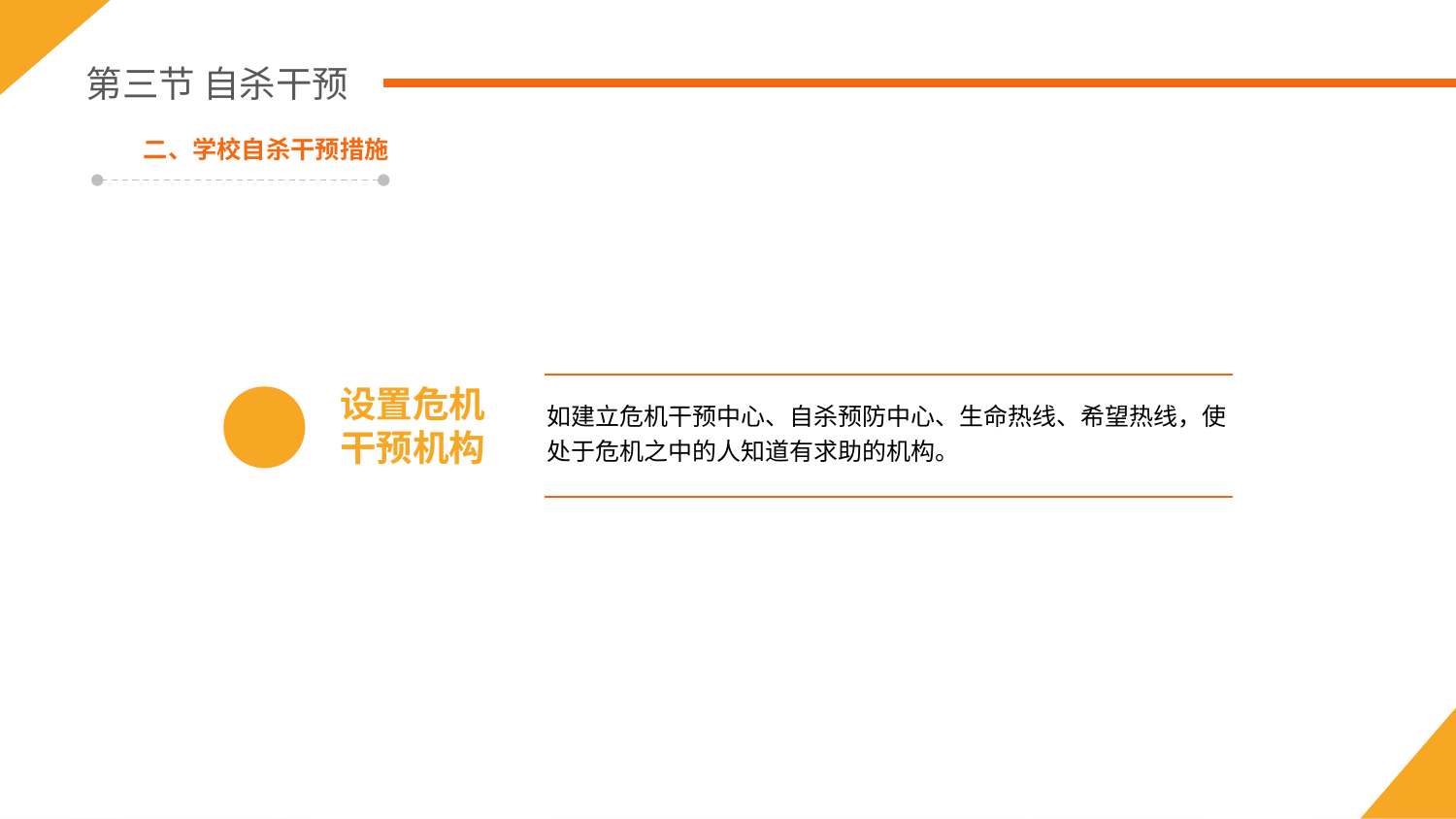

第三节 自杀干预
二、学校自杀干预措施
设置危机
干预机构

如建立危机干预中心、自杀预防中心、生命热线、希望热线，使处于危机之中的人知道有求助的机构。